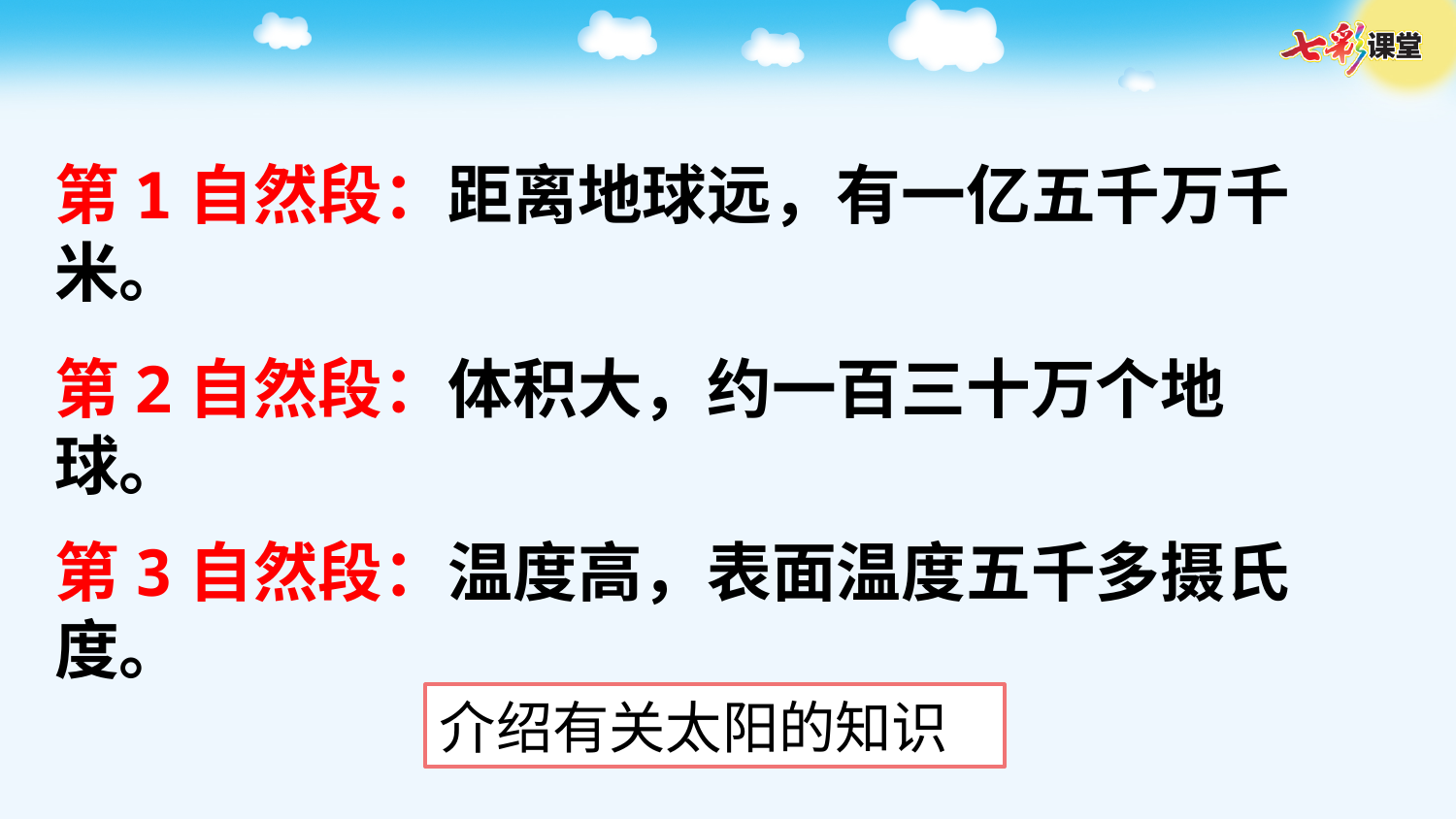

第1自然段：距离地球远，有一亿五千万千米。
第2自然段：体积大，约一百三十万个地球。
第3自然段：温度高，表面温度五千多摄氏度。
介绍有关太阳的知识